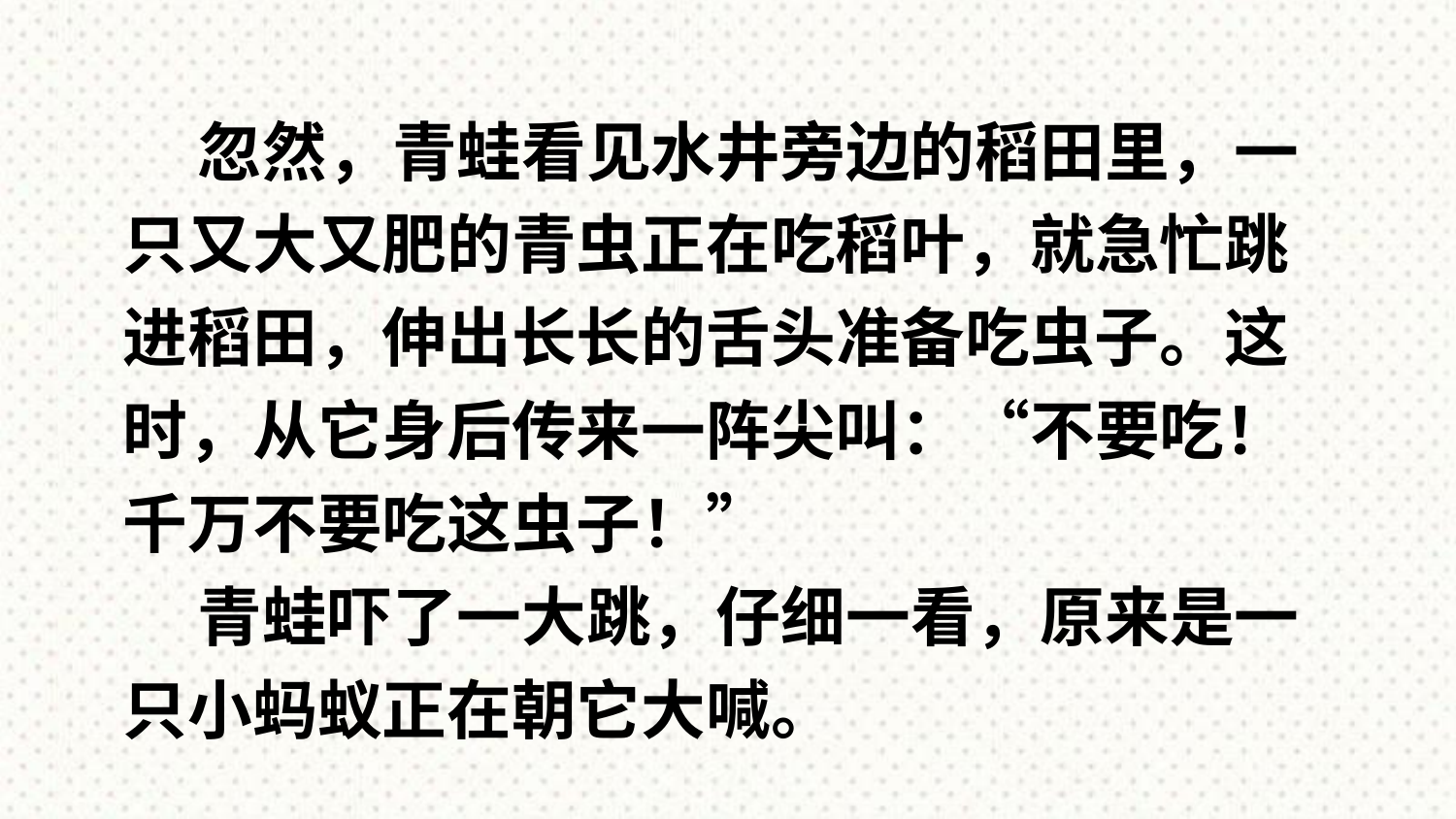

忽然，青蛙看见水井旁边的稻田里，一只又大又肥的青虫正在吃稻叶，就急忙跳进稻田，伸出长长的舌头准备吃虫子。这时，从它身后传来一阵尖叫：“不要吃！千万不要吃这虫子！”
    青蛙吓了一大跳，仔细一看，原来是一只小蚂蚁正在朝它大喊。